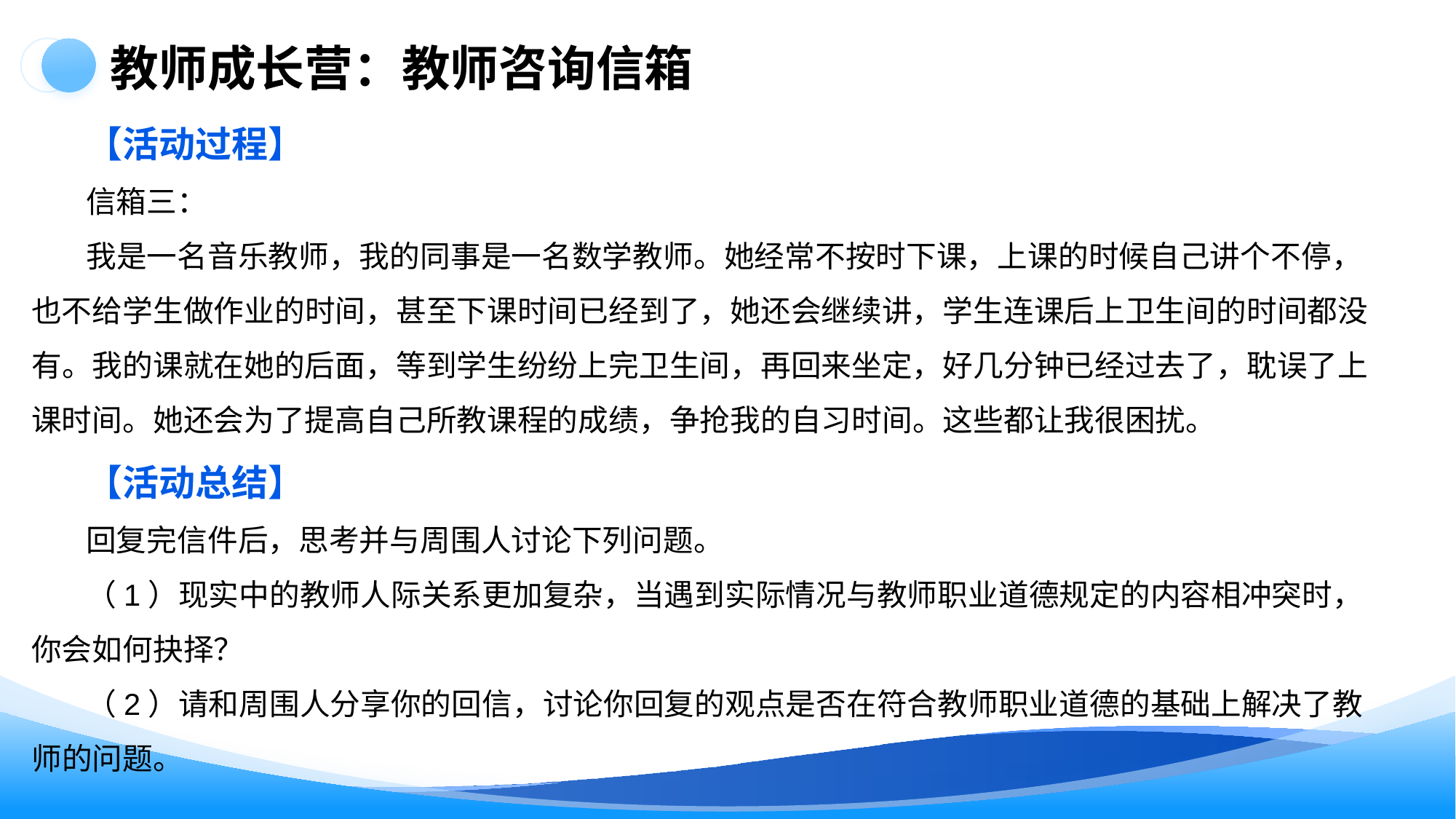

教师成长营：教师咨询信箱

【活动过程】
信箱三：
我是一名音乐教师，我的同事是一名数学教师。她经常不按时下课，上课的时候自己讲个不停，也不给学生做作业的时间，甚至下课时间已经到了，她还会继续讲，学生连课后上卫生间的时间都没有。我的课就在她的后面，等到学生纷纷上完卫生间，再回来坐定，好几分钟已经过去了，耽误了上课时间。她还会为了提高自己所教课程的成绩，争抢我的自习时间。这些都让我很困扰。
【活动总结】
回复完信件后，思考并与周围人讨论下列问题。
（1）现实中的教师人际关系更加复杂，当遇到实际情况与教师职业道德规定的内容相冲突时，你会如何抉择？
（2）请和周围人分享你的回信，讨论你回复的观点是否在符合教师职业道德的基础上解决了教师的问题。